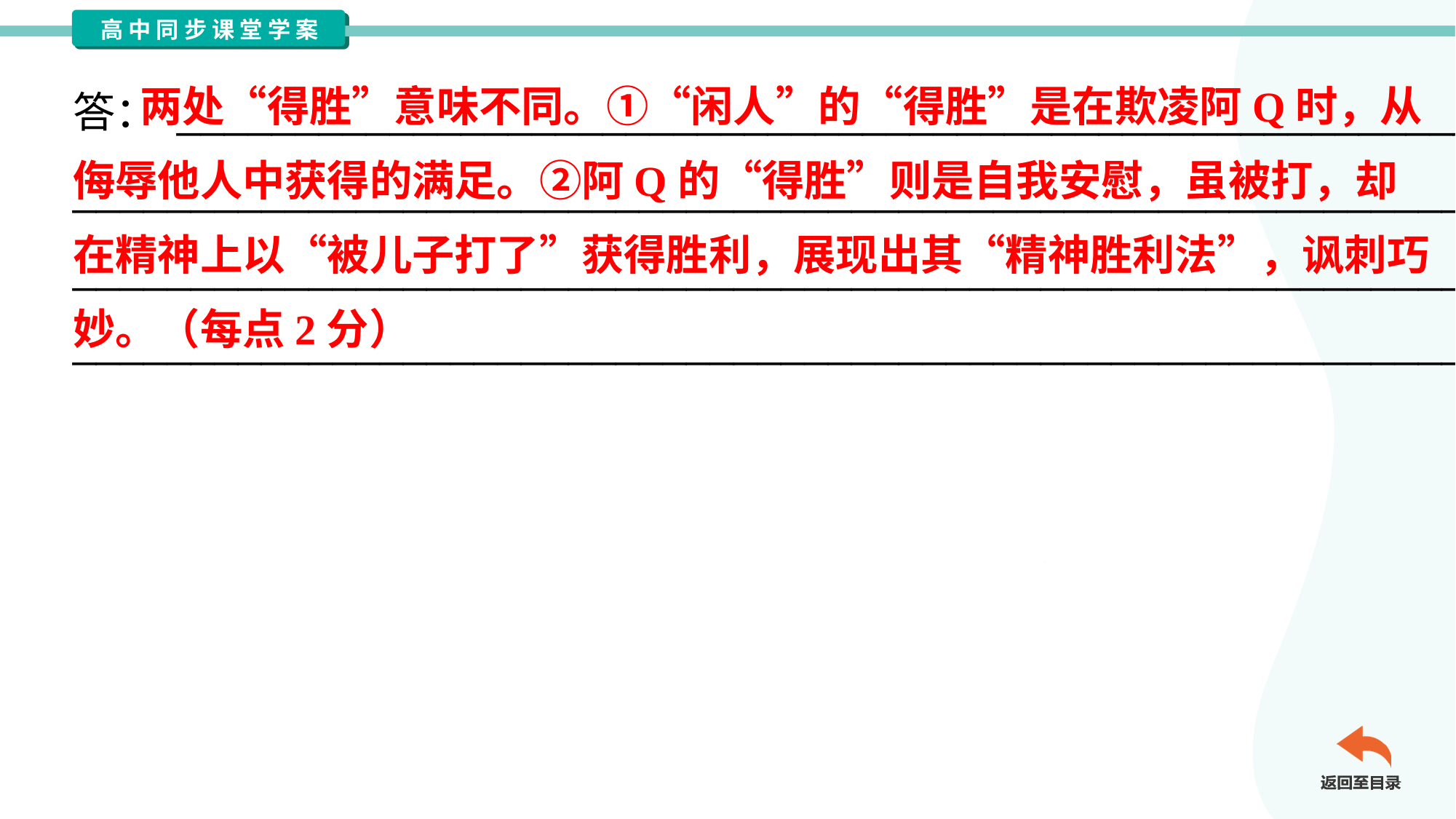

两处“得胜”意味不同。①“闲人”的“得胜”是在欺凌阿Q时，从
侮辱他人中获得的满足。②阿Q的“得胜”则是自我安慰，虽被打，却
在精神上以“被儿子打了”获得胜利，展现出其“精神胜利法”，讽刺巧
妙。（每点2分）
答： ________________________________________________________
_____________________________________________________________
_____________________________________________________________
_____________________________________________________________